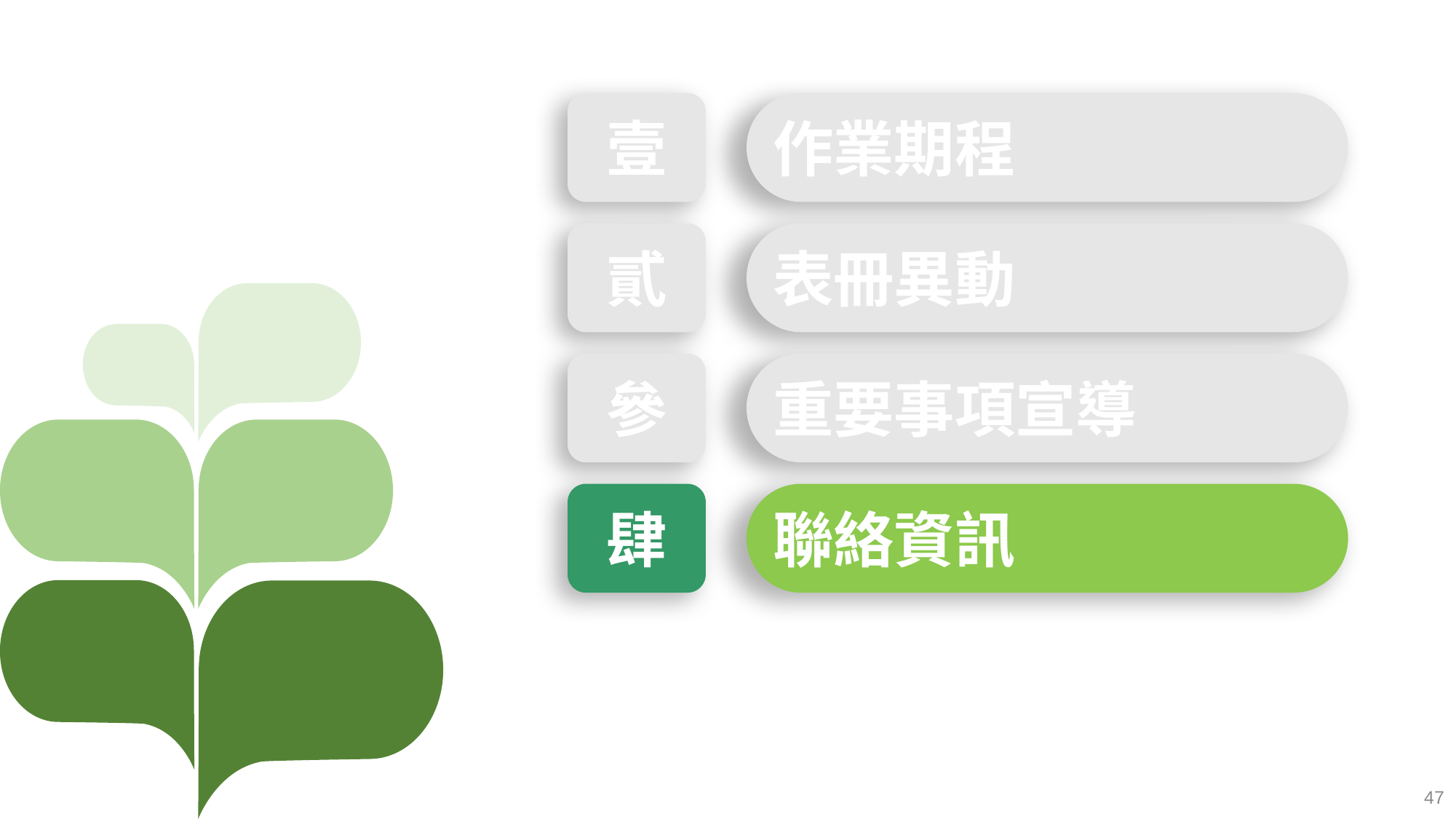

壹
作業期程
貳
表冊異動
參
重要事項宣導
肆
聯絡資訊
47